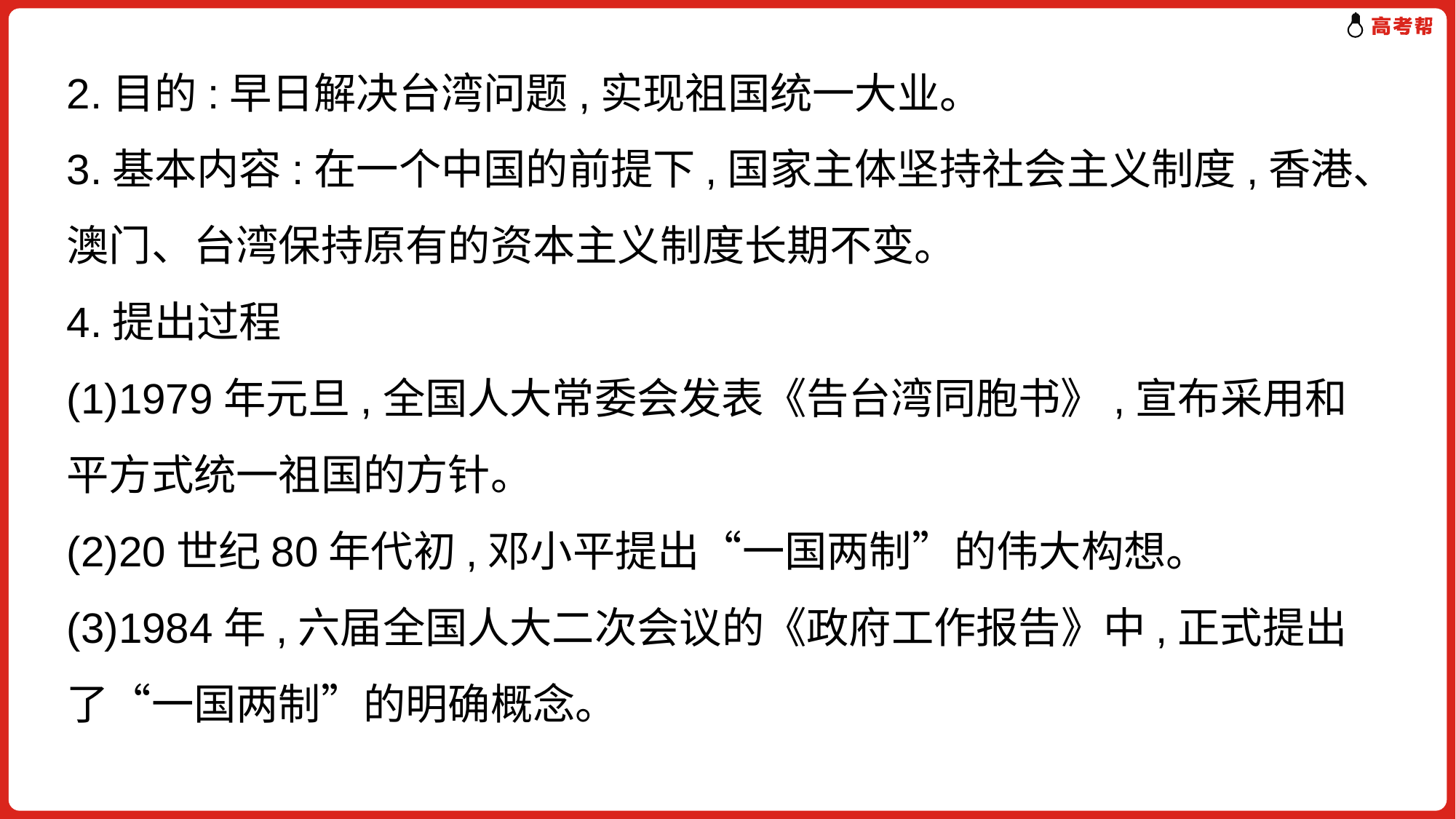

2.目的:早日解决台湾问题,实现祖国统一大业。
3.基本内容:在一个中国的前提下,国家主体坚持社会主义制度,香港、澳门、台湾保持原有的资本主义制度长期不变。
4.提出过程
(1)1979年元旦,全国人大常委会发表《告台湾同胞书》,宣布采用和平方式统一祖国的方针。
(2)20世纪80年代初,邓小平提出“一国两制”的伟大构想。
(3)1984年,六届全国人大二次会议的《政府工作报告》中,正式提出了“一国两制”的明确概念。